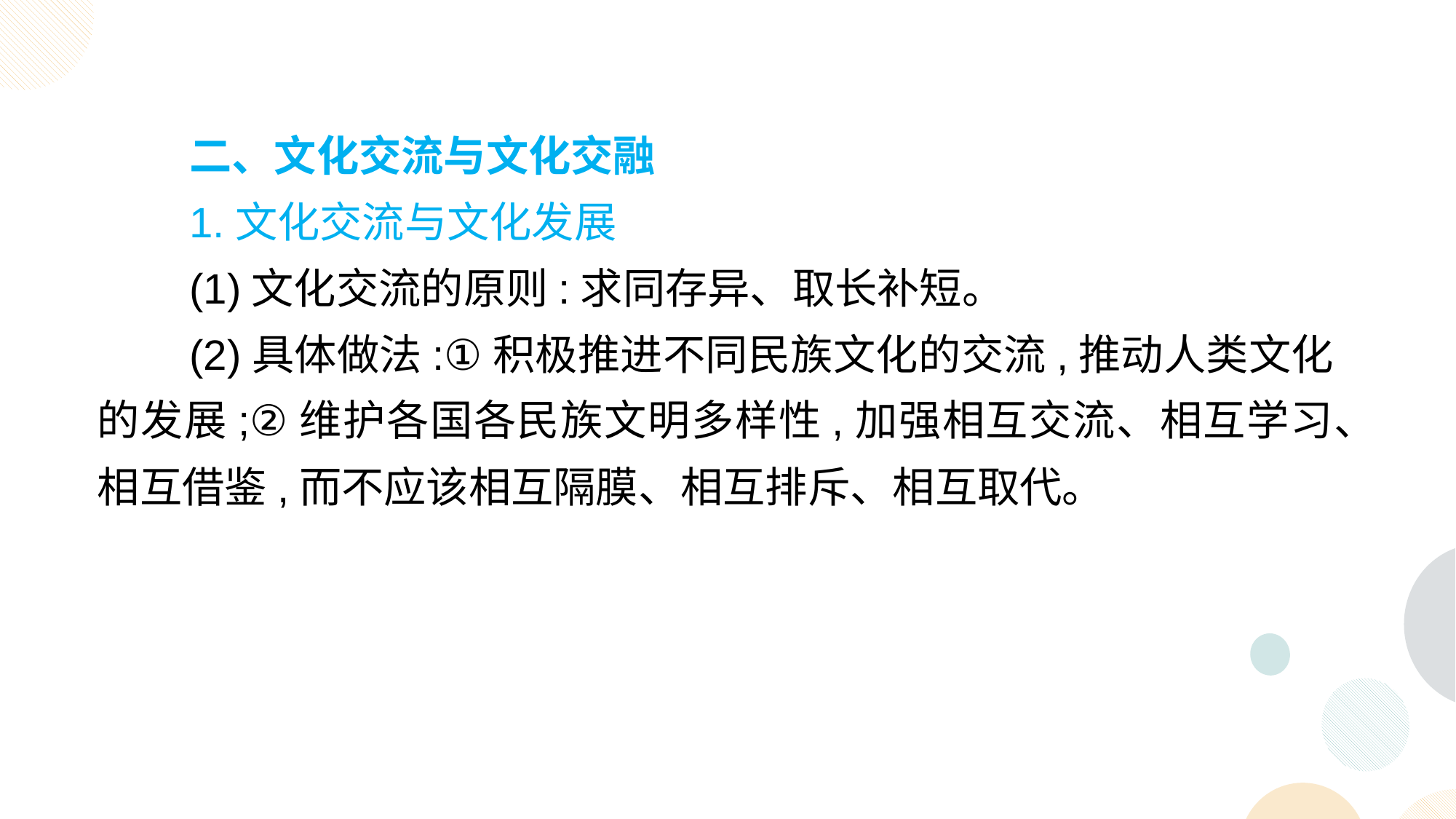

二、文化交流与文化交融
1.文化交流与文化发展
(1)文化交流的原则:求同存异、取长补短。
(2)具体做法:①积极推进不同民族文化的交流,推动人类文化的发展;②维护各国各民族文明多样性,加强相互交流、相互学习、相互借鉴,而不应该相互隔膜、相互排斥、相互取代。